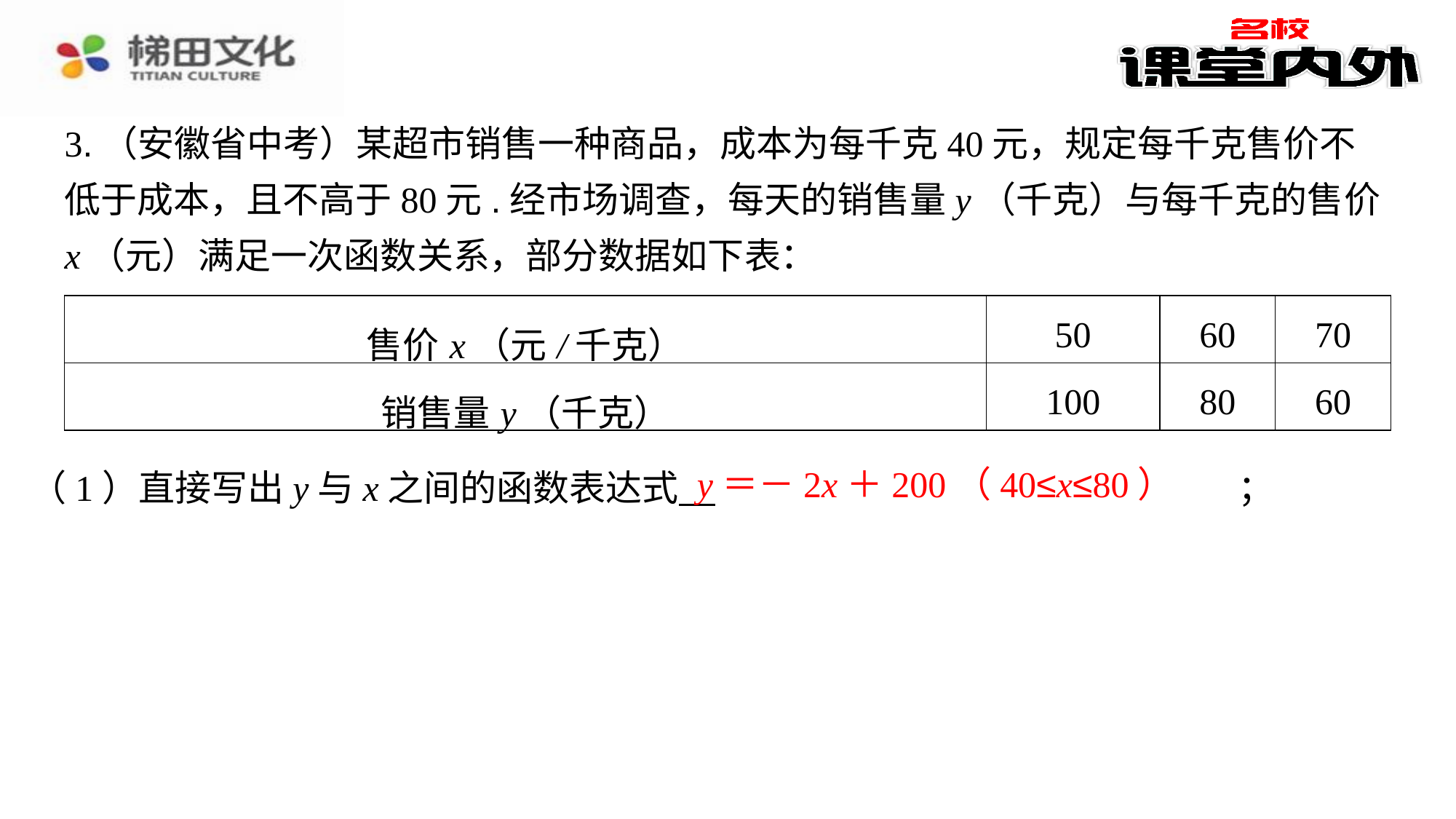

3.（安徽省中考）某超市销售一种商品，成本为每千克40元，规定每千克售价不低于成本，且不高于80元.经市场调查，每天的销售量y（千克）与每千克的售价x（元）满足一次函数关系，部分数据如下表：
| 售价x（元/千克） | 50 | 60 | 70 |
| --- | --- | --- | --- |
| 销售量y（千克） | 100 | 80 | 60 |
y＝－2x＋200（40≤x≤80）
（1）直接写出y与x之间的函数表达式 　y＝－2x＋200（40≤x≤80）　⁠；